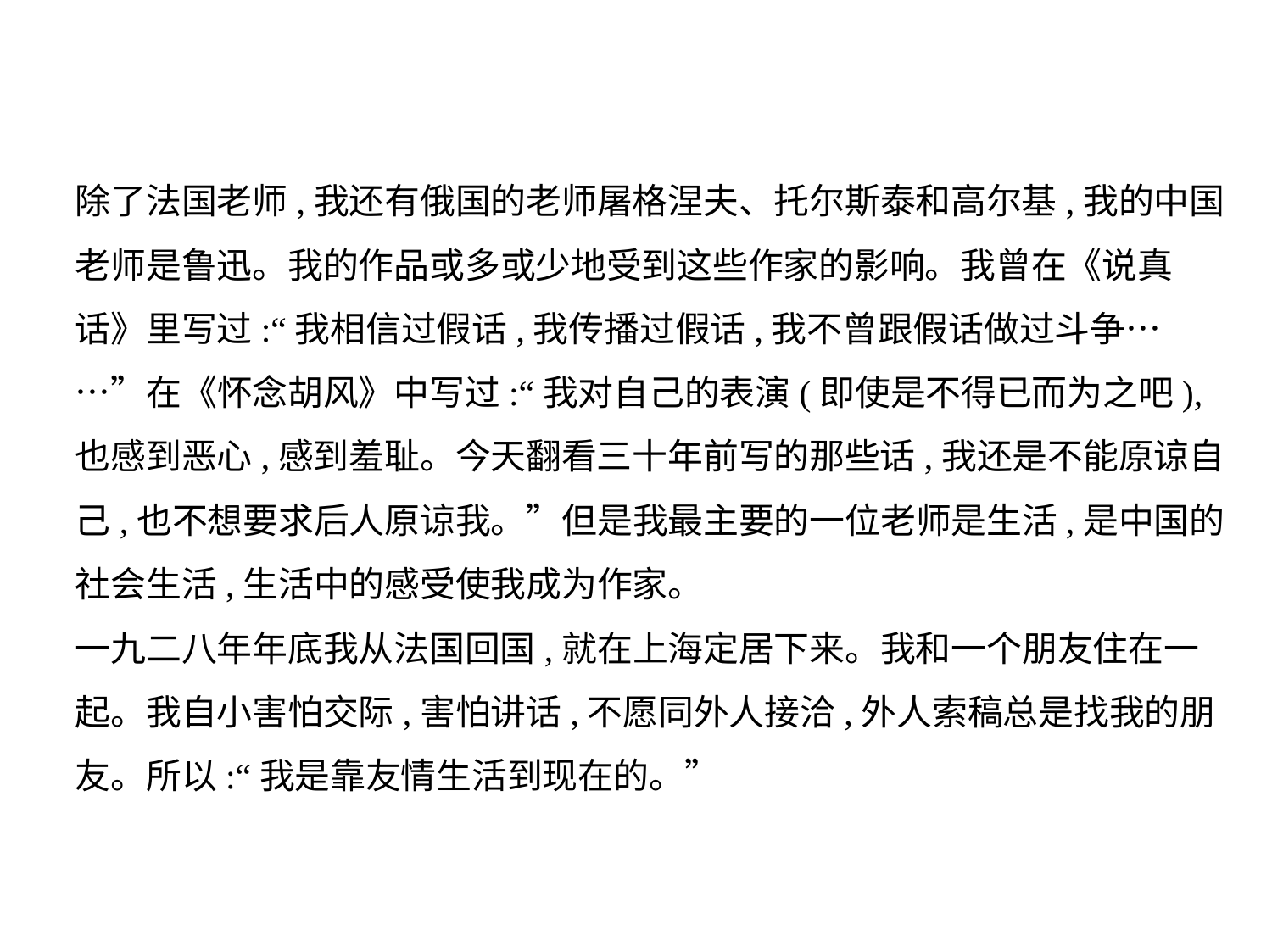

除了法国老师,我还有俄国的老师屠格涅夫、托尔斯泰和高尔基,我的中国
老师是鲁迅。我的作品或多或少地受到这些作家的影响。我曾在《说真
话》里写过:“我相信过假话,我传播过假话,我不曾跟假话做过斗争…
…”在《怀念胡风》中写过:“我对自己的表演(即使是不得已而为之吧),
也感到恶心,感到羞耻。今天翻看三十年前写的那些话,我还是不能原谅自
己,也不想要求后人原谅我。”但是我最主要的一位老师是生活,是中国的
社会生活,生活中的感受使我成为作家。
一九二八年年底我从法国回国,就在上海定居下来。我和一个朋友住在一
起。我自小害怕交际,害怕讲话,不愿同外人接洽,外人索稿总是找我的朋
友。所以:“我是靠友情生活到现在的。”